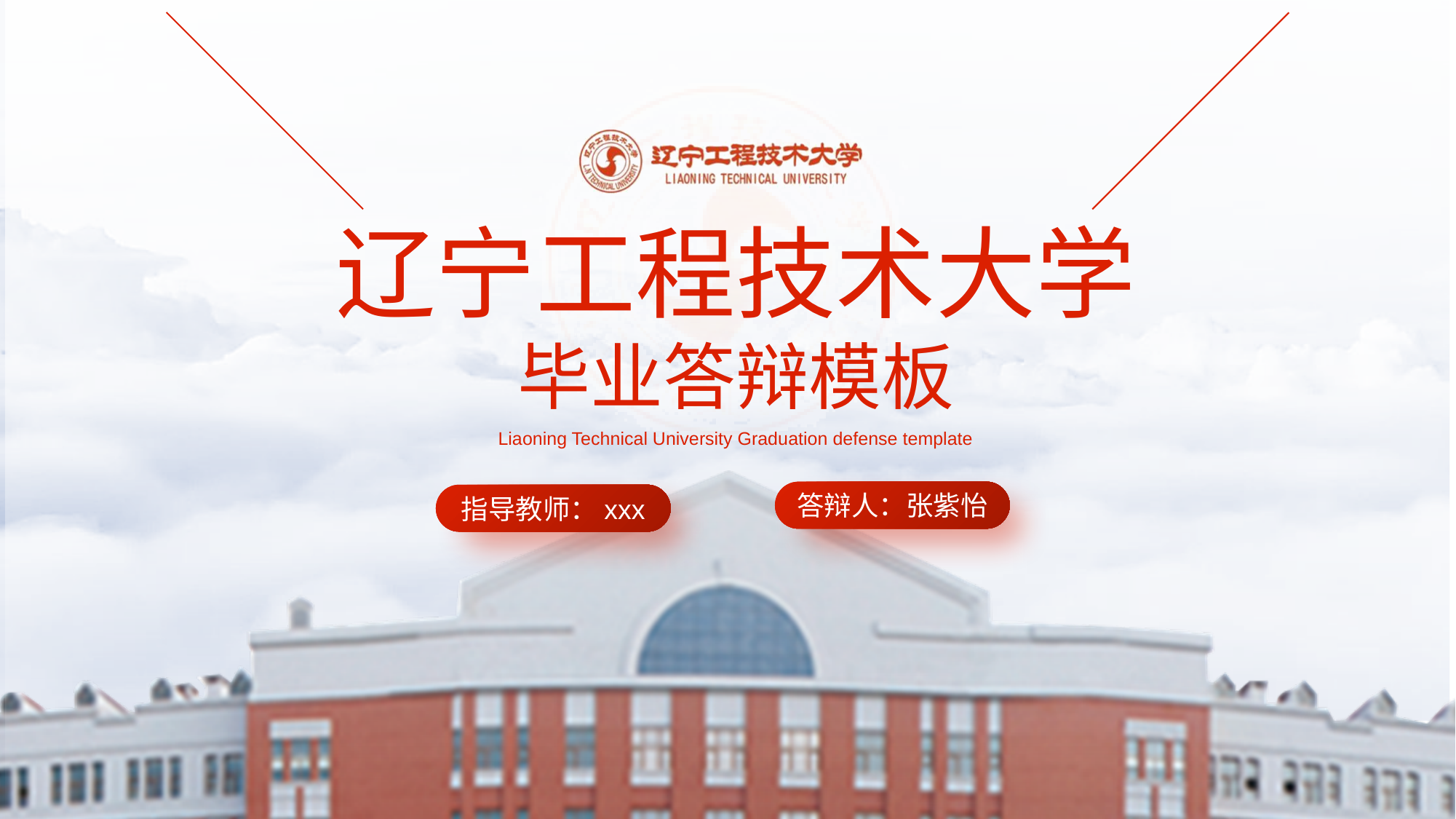

辽宁工程技术大学
毕业答辩模板
Liaoning Technical University Graduation defense template
答辩人：张紫怡
指导教师：xxx